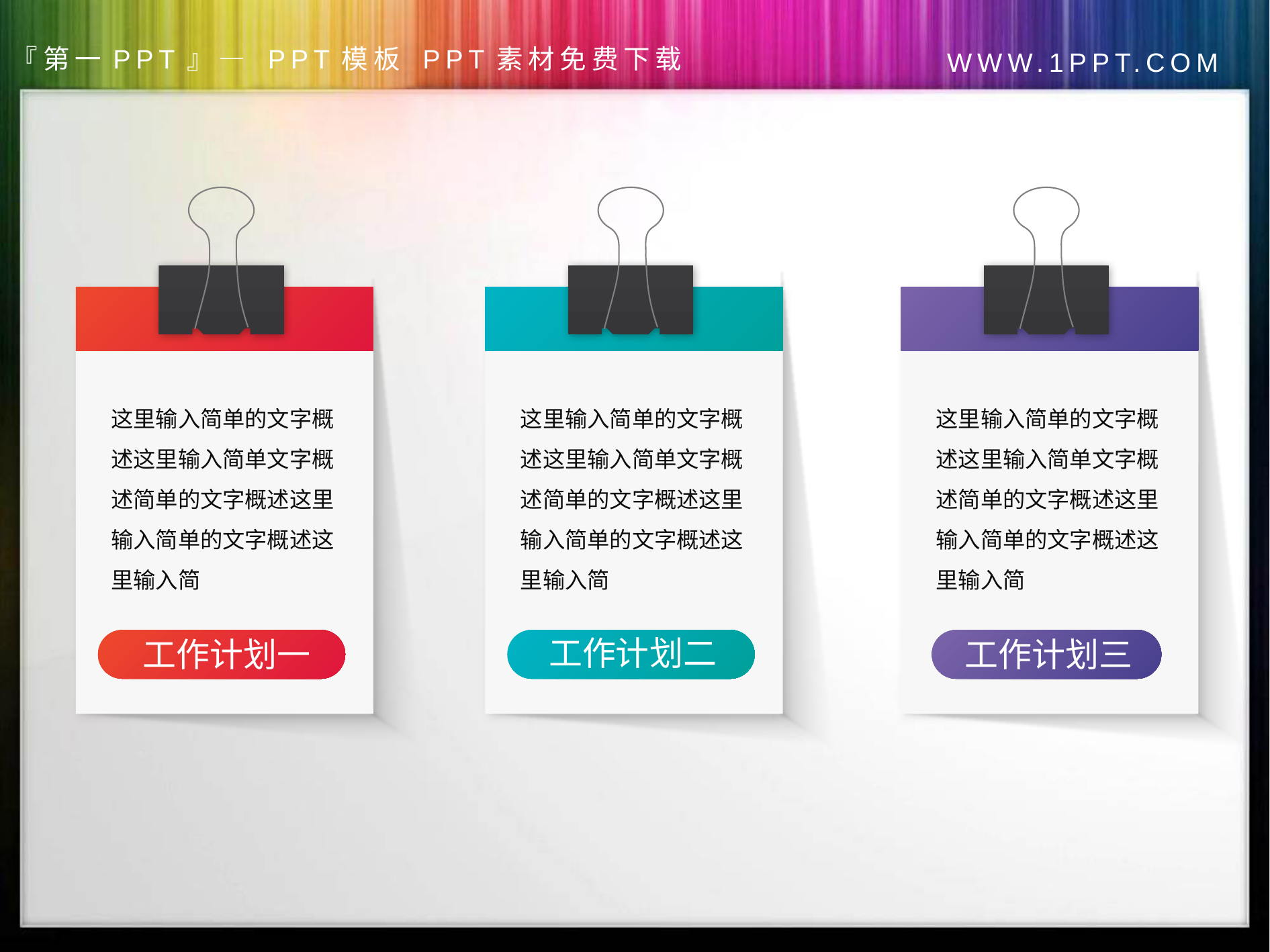

这里输入简单的文字概述这里输入简单文字概述简单的文字概述这里输入简单的文字概述这里输入简
这里输入简单的文字概述这里输入简单文字概述简单的文字概述这里输入简单的文字概述这里输入简
这里输入简单的文字概述这里输入简单文字概述简单的文字概述这里输入简单的文字概述这里输入简
工作计划二

工作计划三

工作计划一